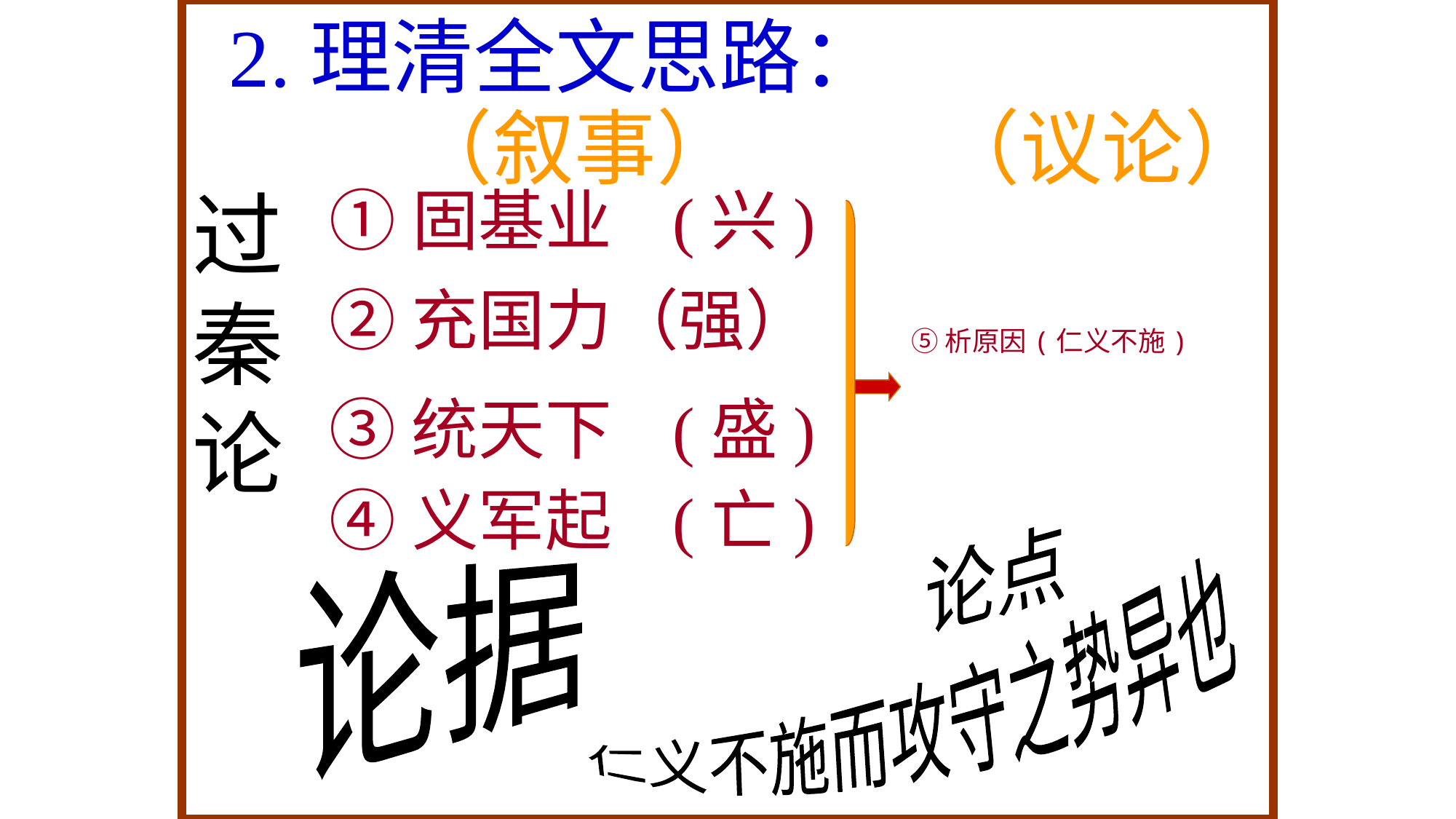

2.理清全文思路：
（叙事）
（议论）
过秦论
①固基业   (兴)

②充国力（强）
⑤析原因(仁义不施)

③统天下   (盛)
④义军起   (亡)
论点
论据
仁义不施而攻守之势异也